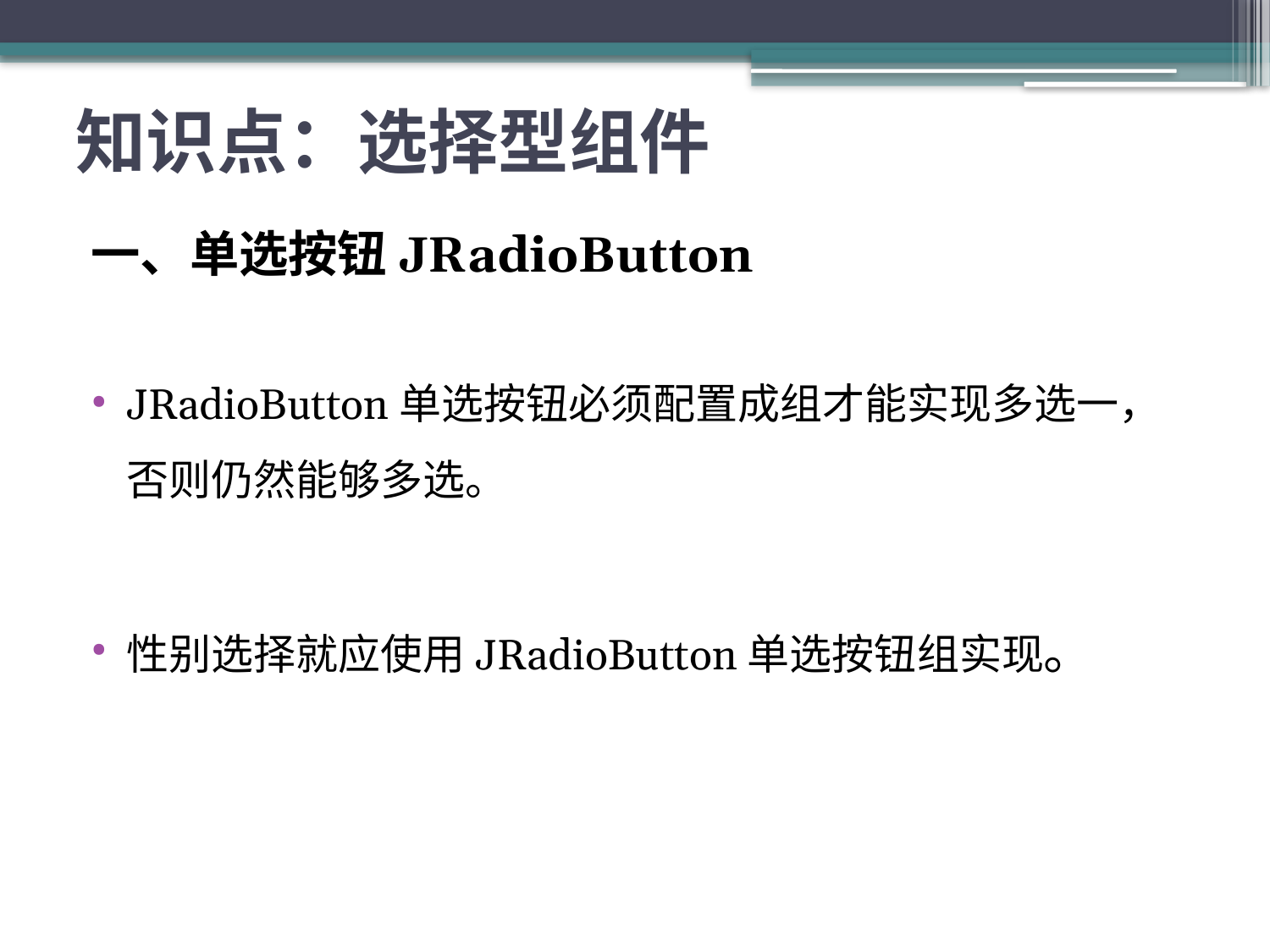

# 知识点：选择型组件
一、单选按钮JRadioButton

JRadioButton单选按钮必须配置成组才能实现多选一，否则仍然能够多选。

性别选择就应使用JRadioButton单选按钮组实现。